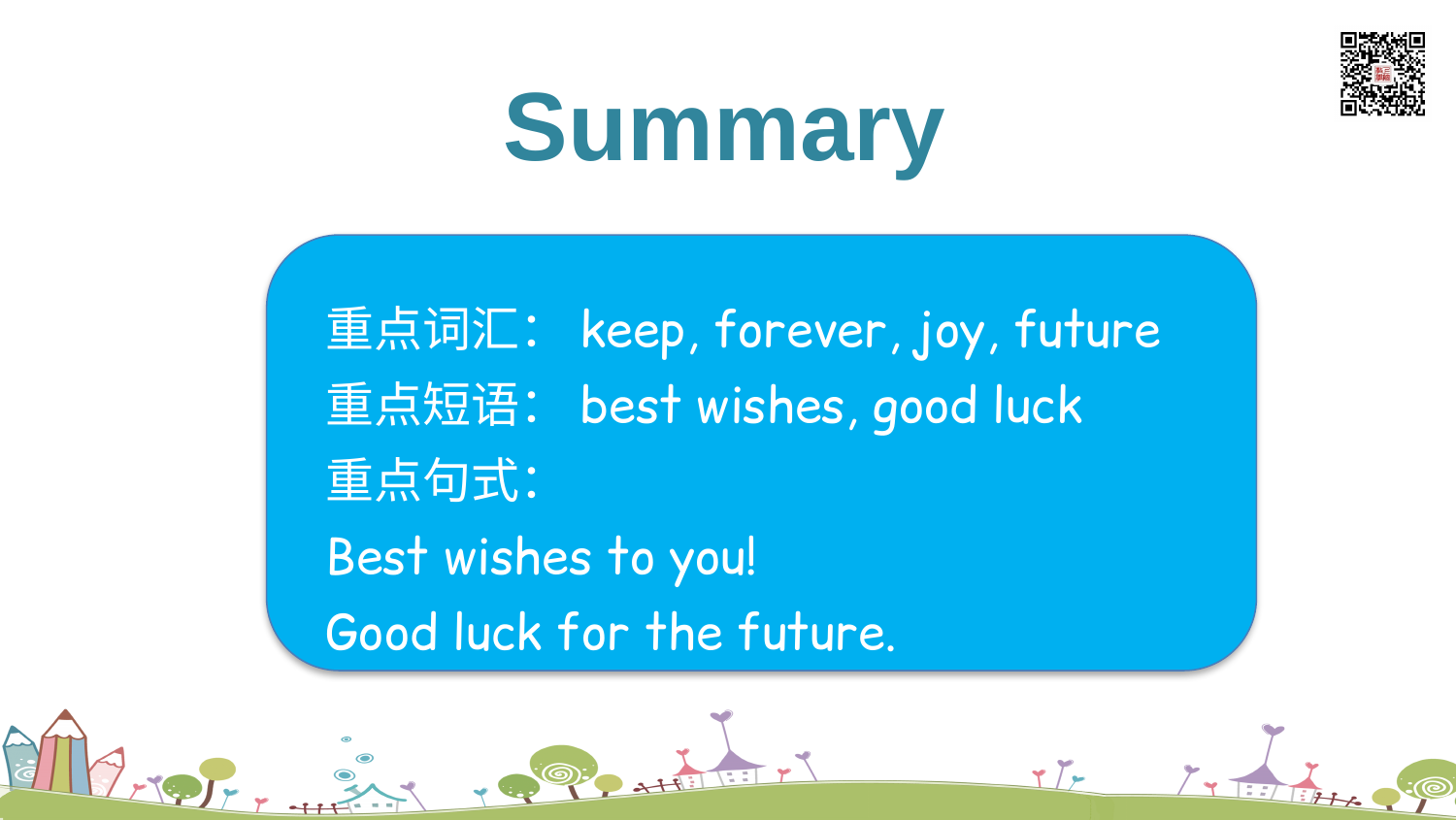

listen and say
Summary

重点词汇：keep, forever, joy, future
重点短语：best wishes, good luck
重点句式：
Best wishes to you!
Good luck for the future.